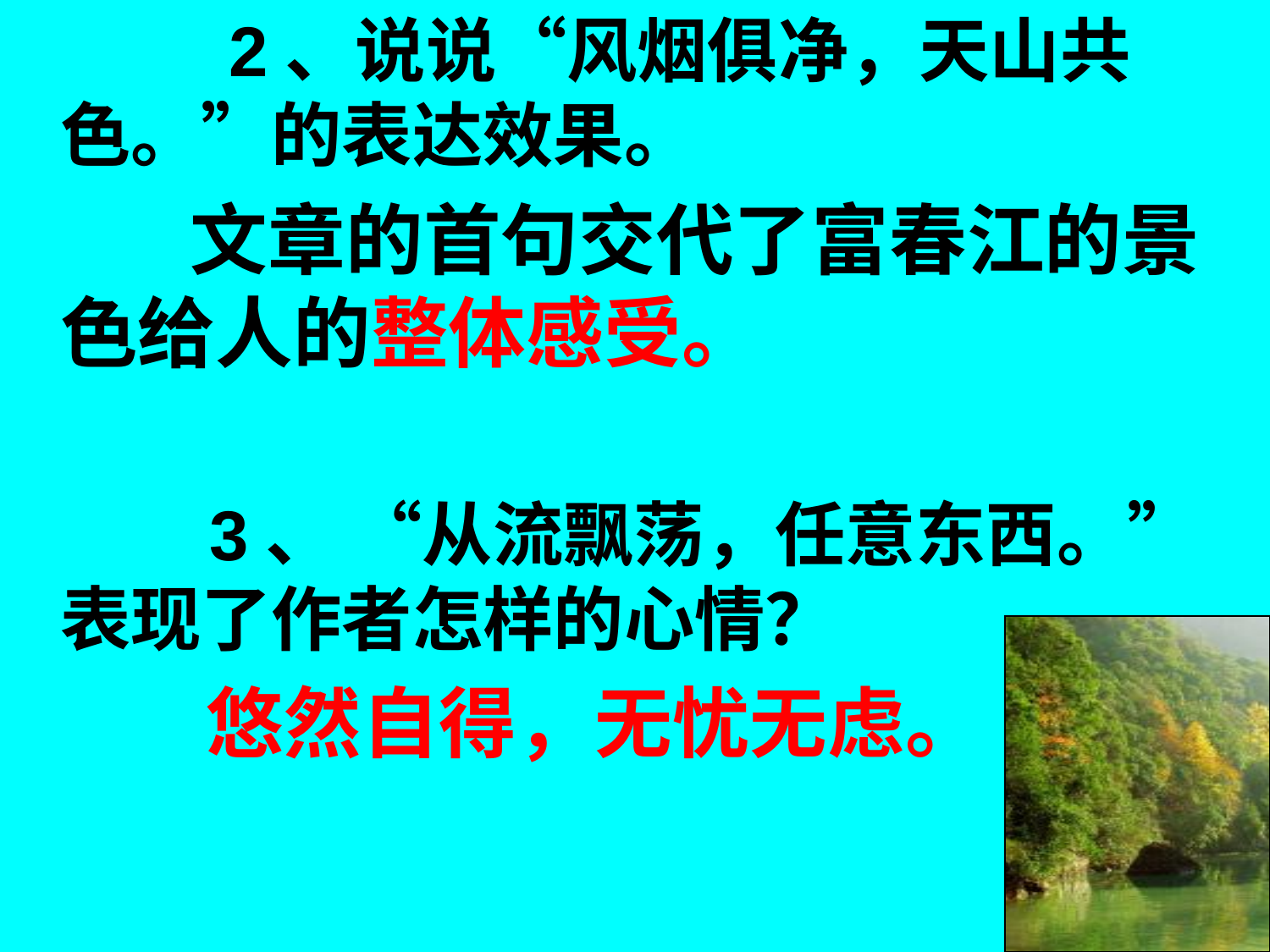

2、说说“风烟俱净，天山共色。”的表达效果。
          文章的首句交代了富春江的景色给人的整体感受。

          3、 “从流飘荡，任意东西。”表现了作者怎样的心情？
           悠然自得，无忧无虑。
#